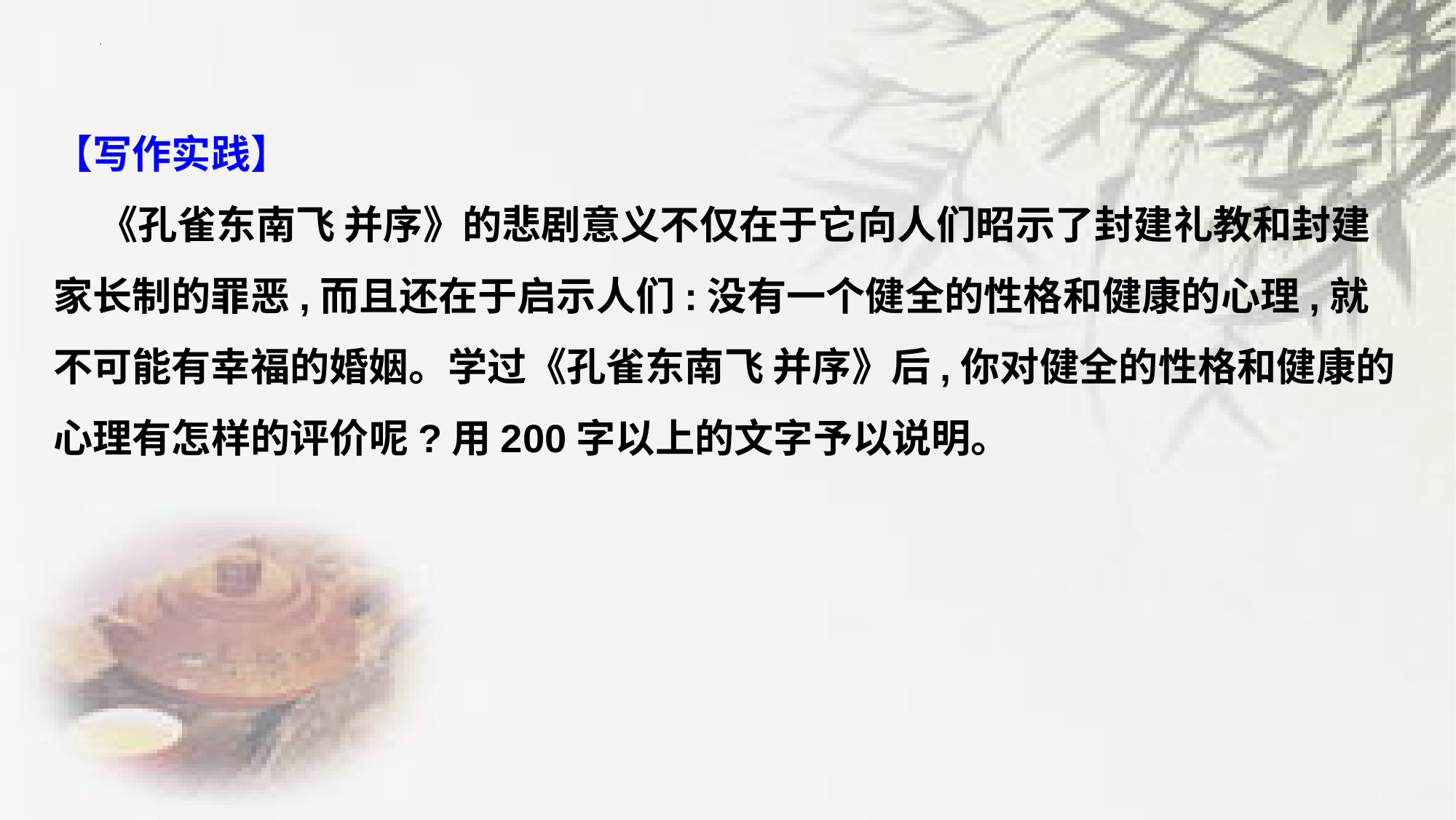

【写作实践】
    《孔雀东南飞 并序》的悲剧意义不仅在于它向人们昭示了封建礼教和封建家长制的罪恶,而且还在于启示人们:没有一个健全的性格和健康的心理,就不可能有幸福的婚姻。学过《孔雀东南飞 并序》后,你对健全的性格和健康的心理有怎样的评价呢?用200字以上的文字予以说明。